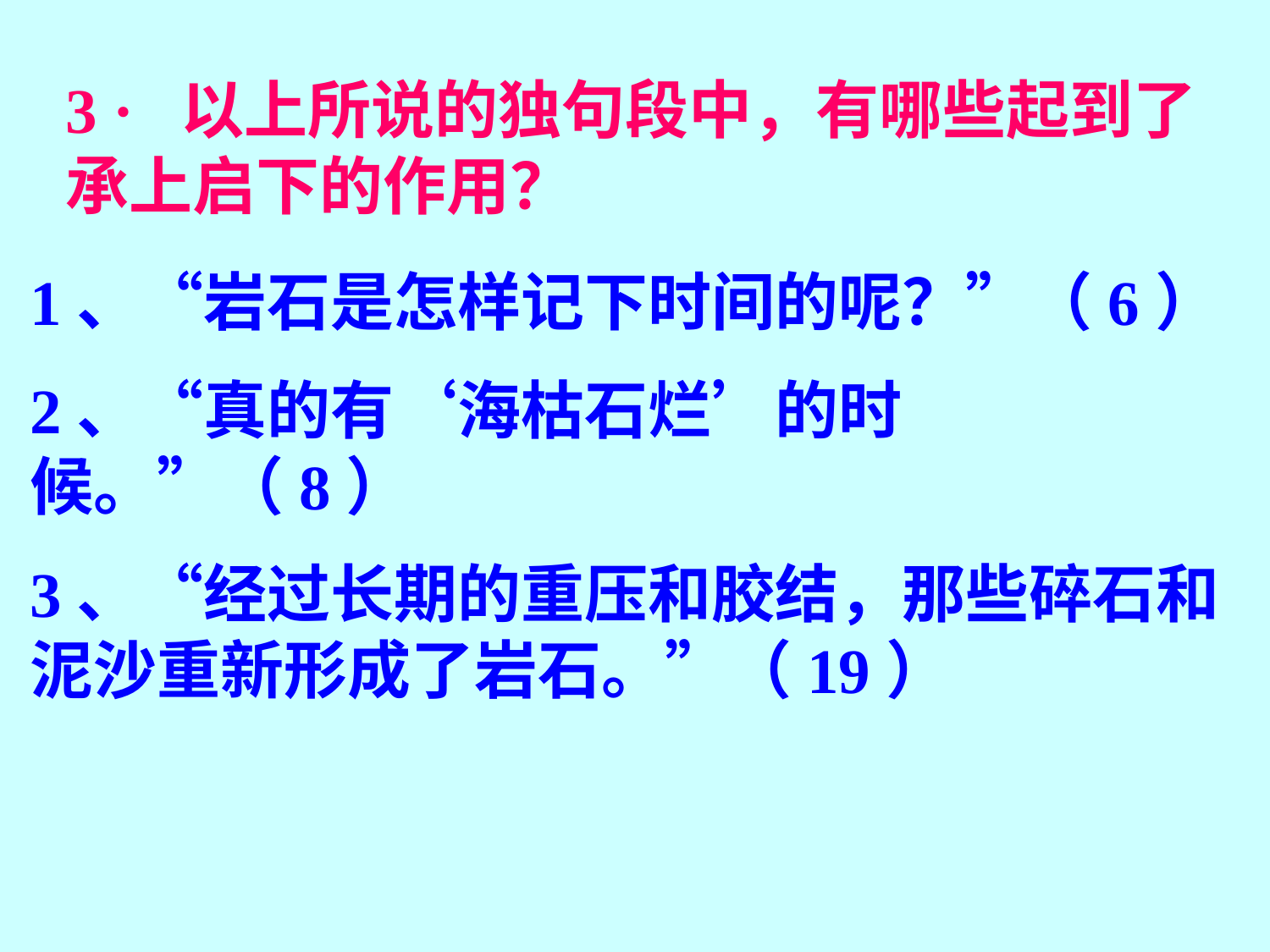

3 ·  以上所说的独句段中，有哪些起到了承上启下的作用？
1、“岩石是怎样记下时间的呢？”（6）
2、“真的有‘海枯石烂’的时候。”（8）
3、“经过长期的重压和胶结，那些碎石和泥沙重新形成了岩石。”（19）